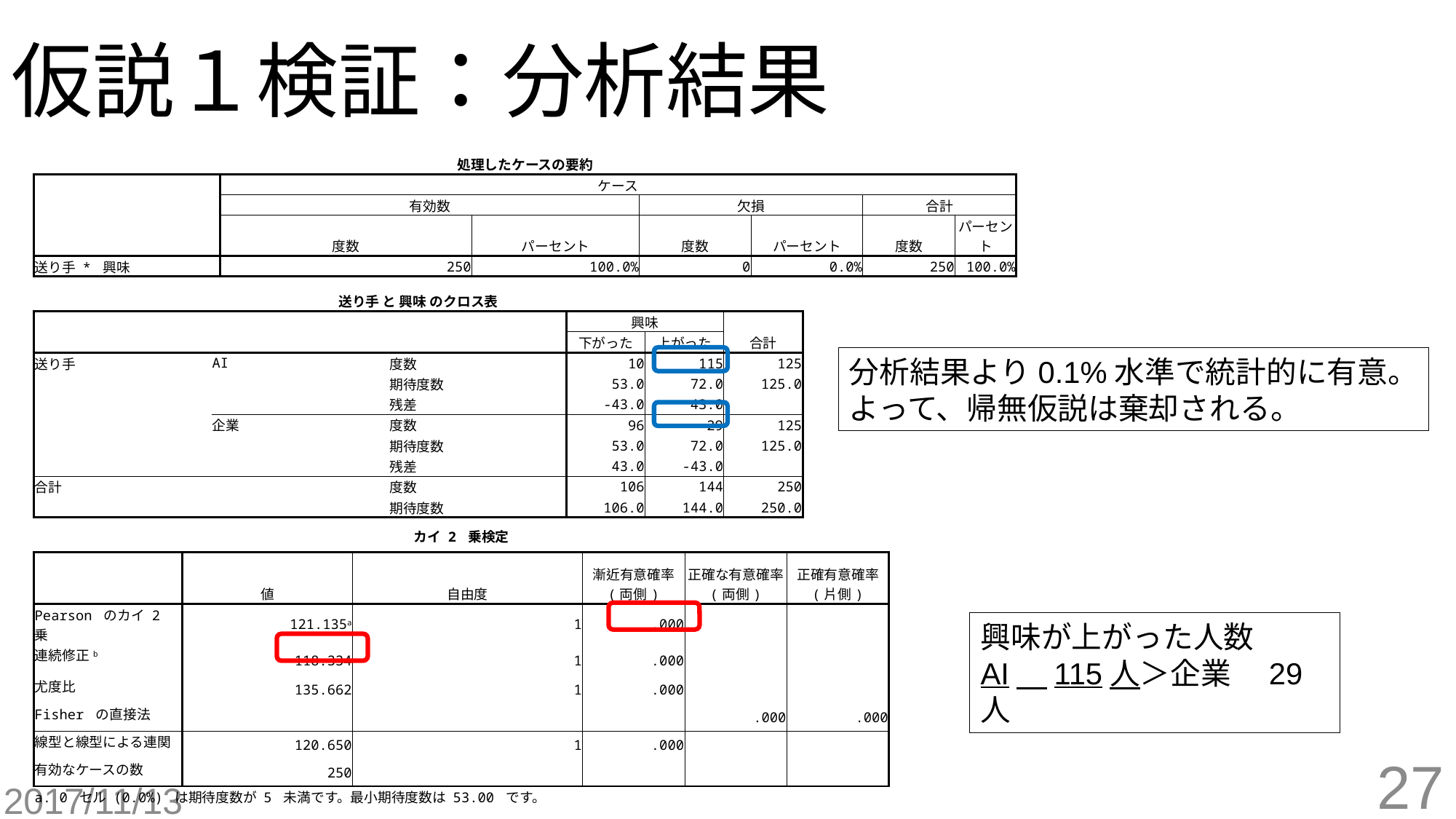

# 仮説１検証：分析結果
| 処理したケースの要約 |  |  |  |  |  |  |
| --- | --- | --- | --- | --- | --- | --- |
|  | ケース |  |  |  |  |  |
|  | 有効数 |  | 欠損 |  | 合計 |  |
|  | 度数 | パーセント | 度数 | パーセント | 度数 | パーセント |
| 送り手 \* 興味 | 250 | 100.0% | 0 | 0.0% | 250 | 100.0% |
| 送り手 と 興味 のクロス表 |  |  |  |  |  |
| --- | --- | --- | --- | --- | --- |
|  |  |  | 興味 |  | 合計 |
|  |  |  | 下がった | 上がった |  |
| 送り手 | AI | 度数 | 10 | 115 | 125 |
|  |  | 期待度数 | 53.0 | 72.0 | 125.0 |
|  |  | 残差 | -43.0 | 43.0 |  |
|  | 企業 | 度数 | 96 | 29 | 125 |
|  |  | 期待度数 | 53.0 | 72.0 | 125.0 |
|  |  | 残差 | 43.0 | -43.0 |  |
| 合計 |  | 度数 | 106 | 144 | 250 |
|  |  | 期待度数 | 106.0 | 144.0 | 250.0 |

分析結果より0.1%水準で統計的に有意。
よって、帰無仮説は棄却される。

| カイ 2 乗検定 |  |  |  |  |  |
| --- | --- | --- | --- | --- | --- |
|  | 値 | 自由度 | 漸近有意確率 (両側) | 正確な有意確率 (両側) | 正確有意確率 (片側) |
| Pearson のカイ 2 乗 | 121.135a | 1 | .000 |  |  |
| 連続修正b | 118.334 | 1 | .000 |  |  |
| 尤度比 | 135.662 | 1 | .000 |  |  |
| Fisher の直接法 |  |  |  | .000 | .000 |
| 線型と線型による連関 | 120.650 | 1 | .000 |  |  |
| 有効なケースの数 | 250 |  |  |  |  |
| a. 0 セル (0.0%) は期待度数が 5 未満です。最小期待度数は 53.00 です。 |  |  |  |  |  |
| b. 2x2 表に対してのみ計算 |  |  |  |  |  |

興味が上がった人数
AI　115人＞企業　29人

27
2017/11/13